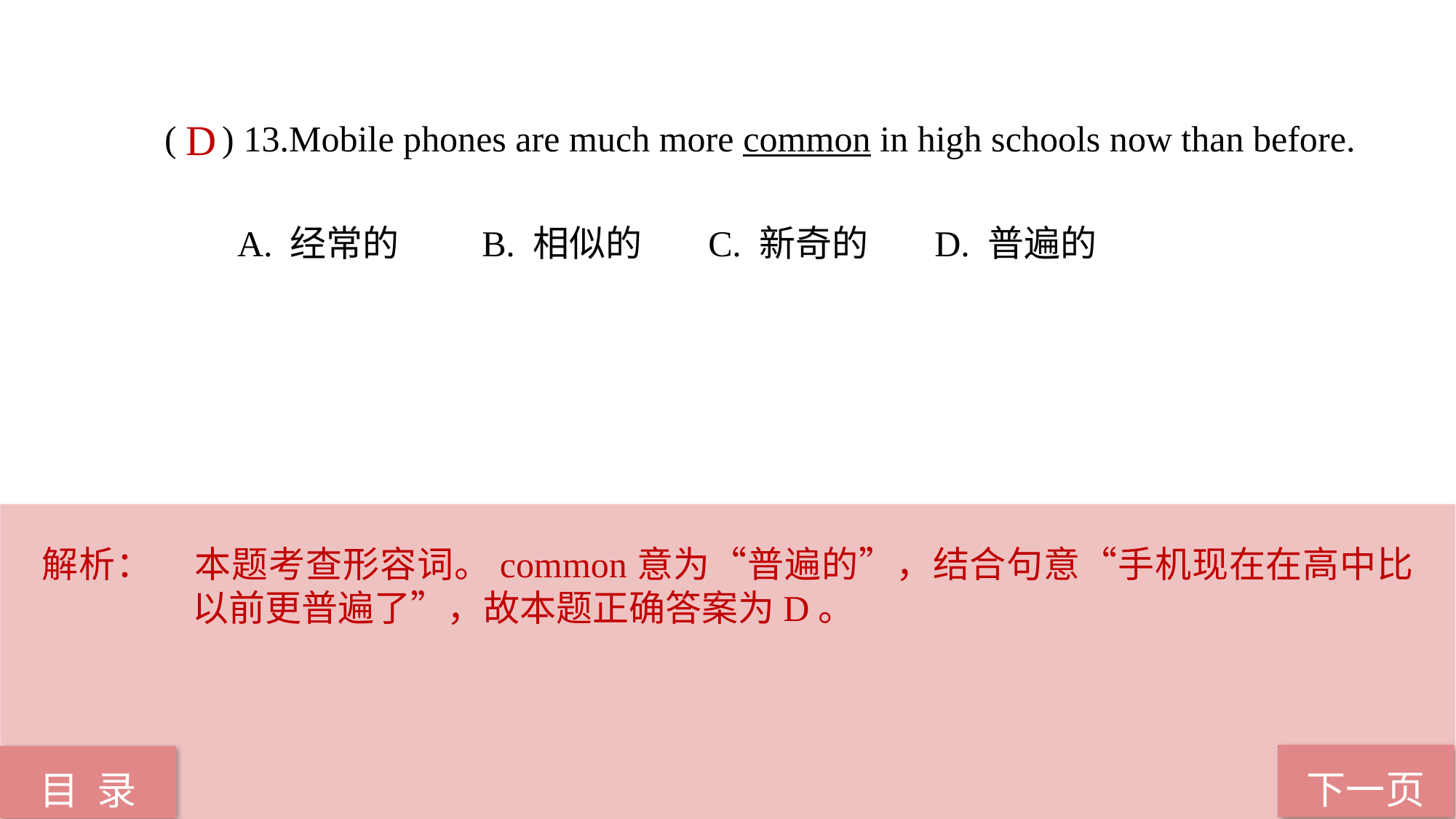

(     ) 13.Mobile phones are much more common in high schools now than before.

        A. 经常的         B. 相似的       C. 新奇的       D. 普遍的
D
解析：	本题考查形容词。common意为“普遍的”，结合句意“手机现在在高中比以前更普遍了”，故本题正确答案为D。